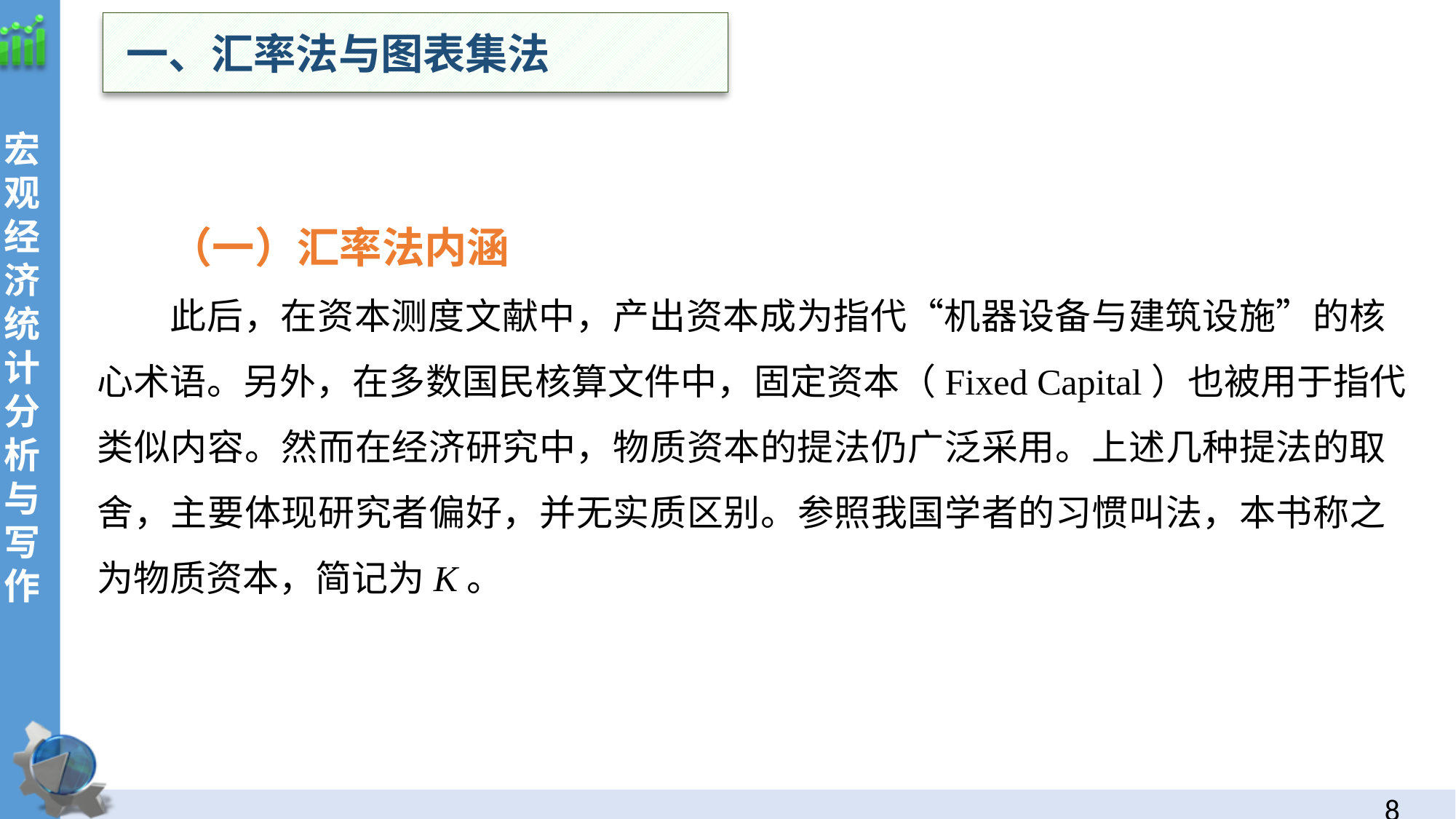

一、汇率法与图表集法
（一）汇率法内涵
此后，在资本测度文献中，产出资本成为指代“机器设备与建筑设施”的核心术语。另外，在多数国民核算文件中，固定资本（Fixed Capital）也被用于指代类似内容。然而在经济研究中，物质资本的提法仍广泛采用。上述几种提法的取舍，主要体现研究者偏好，并无实质区别。参照我国学者的习惯叫法，本书称之为物质资本，简记为K。

8